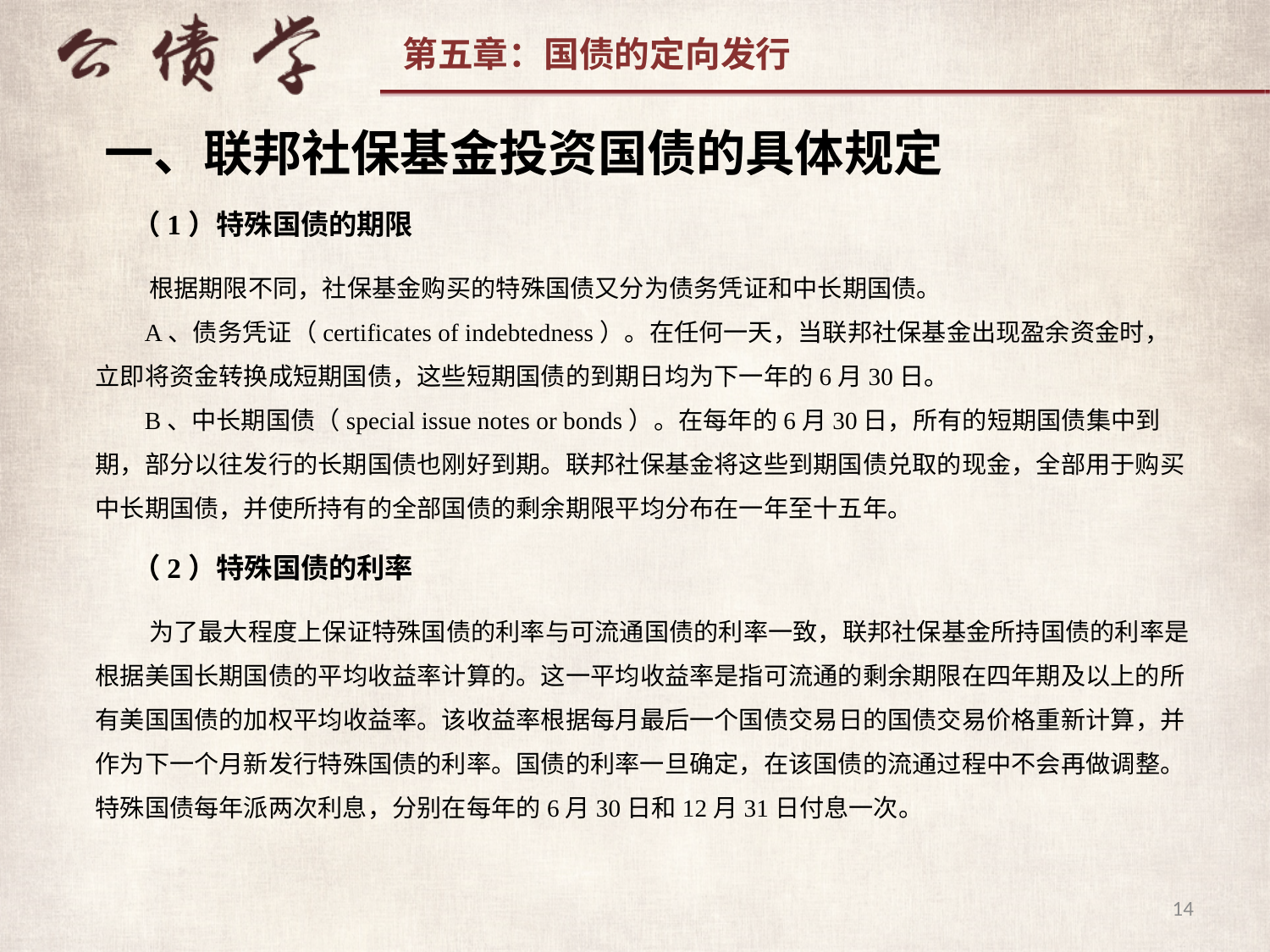

一、联邦社保基金投资国债的具体规定
（1）特殊国债的期限
  根据期限不同，社保基金购买的特殊国债又分为债务凭证和中长期国债。
  A、债务凭证（certificates of indebtedness）。在任何一天，当联邦社保基金出现盈余资金时，立即将资金转换成短期国债，这些短期国债的到期日均为下一年的6月30日。
  B、中长期国债（special issue notes or bonds）。在每年的6月30日，所有的短期国债集中到期，部分以往发行的长期国债也刚好到期。联邦社保基金将这些到期国债兑取的现金，全部用于购买中长期国债，并使所持有的全部国债的剩余期限平均分布在一年至十五年。
（2）特殊国债的利率
  为了最大程度上保证特殊国债的利率与可流通国债的利率一致，联邦社保基金所持国债的利率是根据美国长期国债的平均收益率计算的。这一平均收益率是指可流通的剩余期限在四年期及以上的所有美国国债的加权平均收益率。该收益率根据每月最后一个国债交易日的国债交易价格重新计算，并作为下一个月新发行特殊国债的利率。国债的利率一旦确定，在该国债的流通过程中不会再做调整。特殊国债每年派两次利息，分别在每年的6月30日和12月31日付息一次。
14